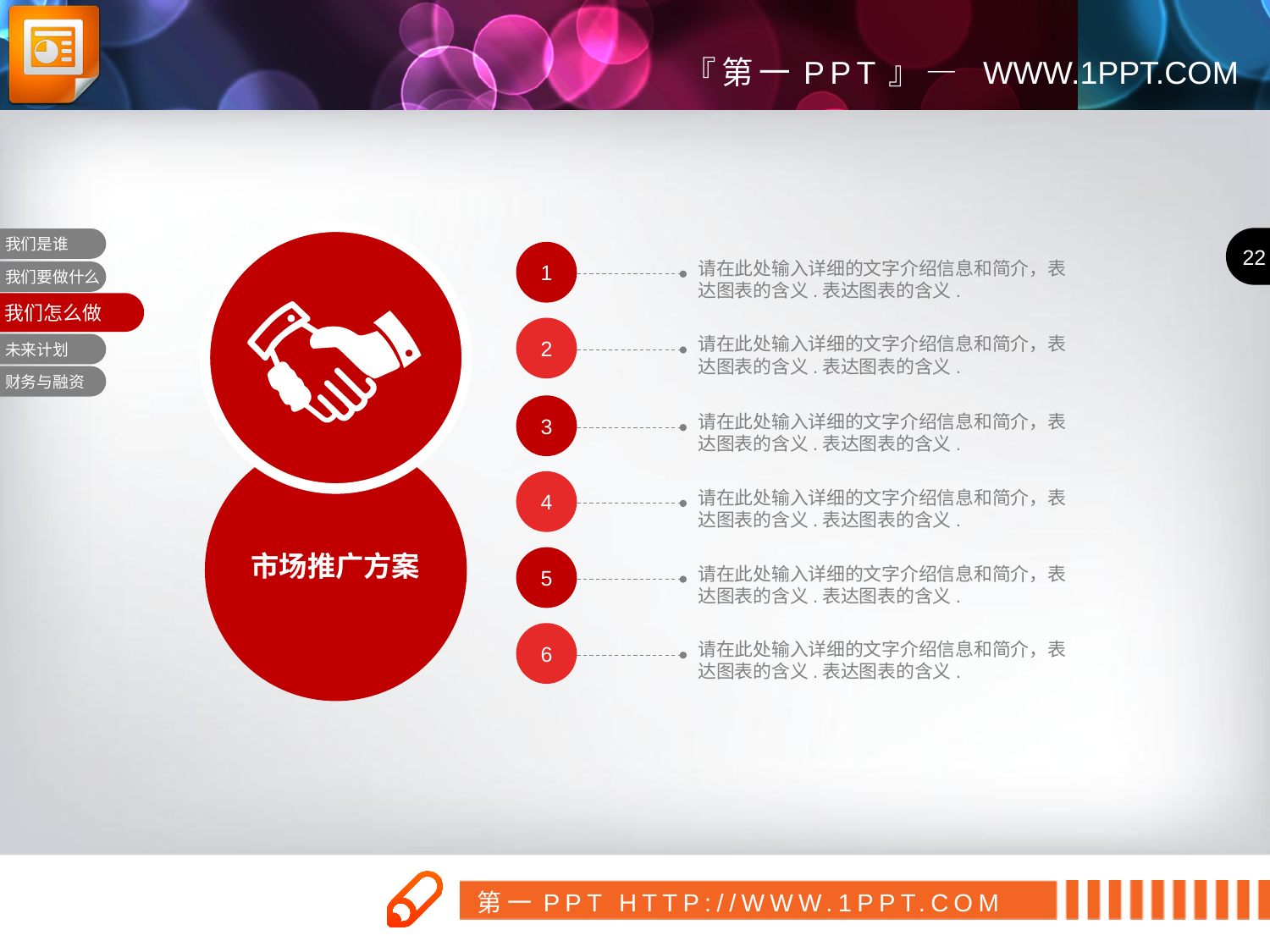

22

我们是谁
1
请在此处输入详细的文字介绍信息和简介，表达图表的含义.表达图表的含义.

我们要做什么

我们怎么做

2
请在此处输入详细的文字介绍信息和简介，表达图表的含义.表达图表的含义.

未来计划

财务与融资
3
请在此处输入详细的文字介绍信息和简介，表达图表的含义.表达图表的含义.

4
请在此处输入详细的文字介绍信息和简介，表达图表的含义.表达图表的含义.

5
市场推广方案
请在此处输入详细的文字介绍信息和简介，表达图表的含义.表达图表的含义.

6
请在此处输入详细的文字介绍信息和简介，表达图表的含义.表达图表的含义.